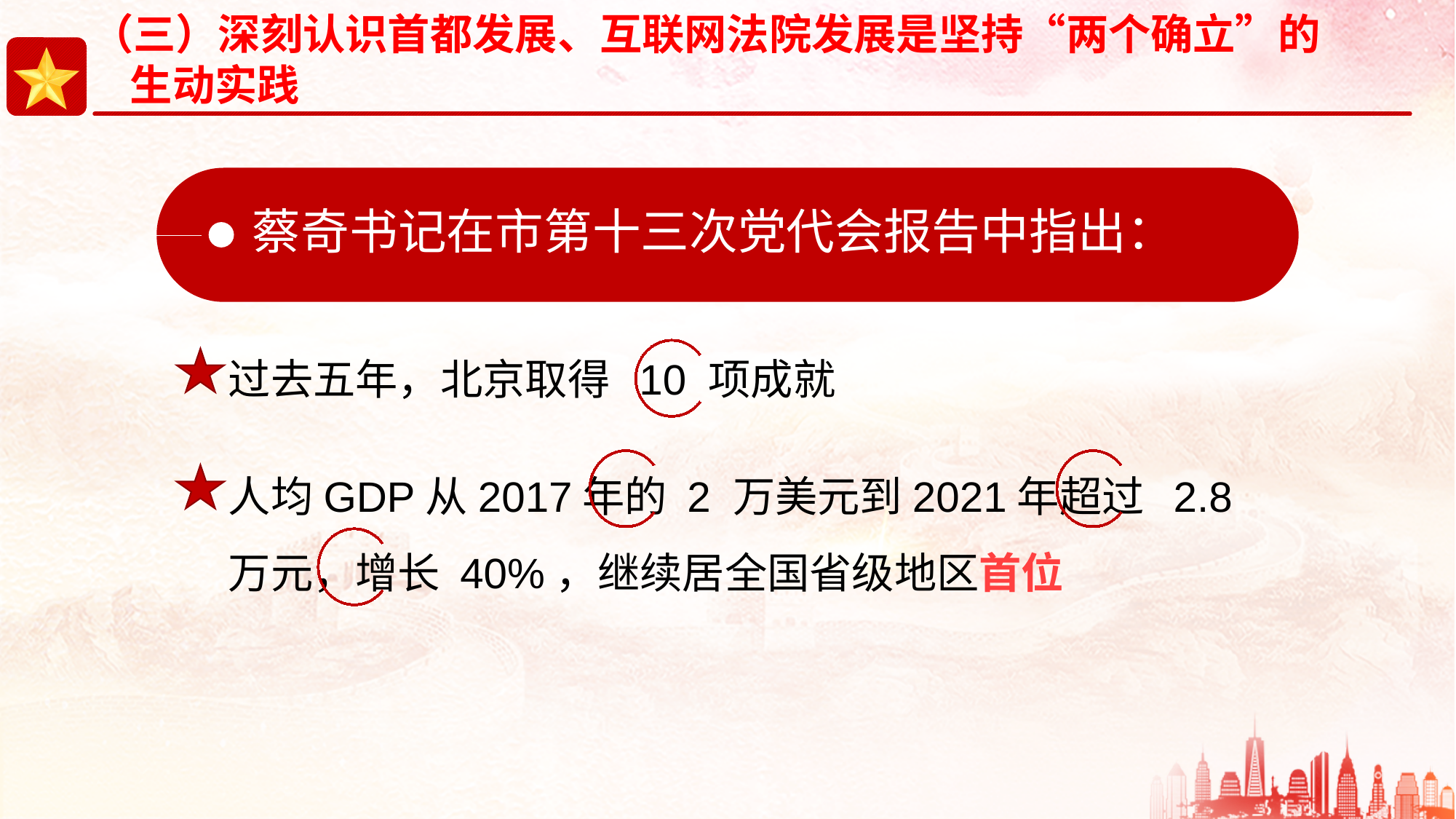

蔡奇书记在市第十三次党代会报告中指出：

过去五年，北京取得  10 项成就

人均GDP从2017年的 2 万美元到2021年超过  2.8万元，增长 40%，继续居全国省级地区首位